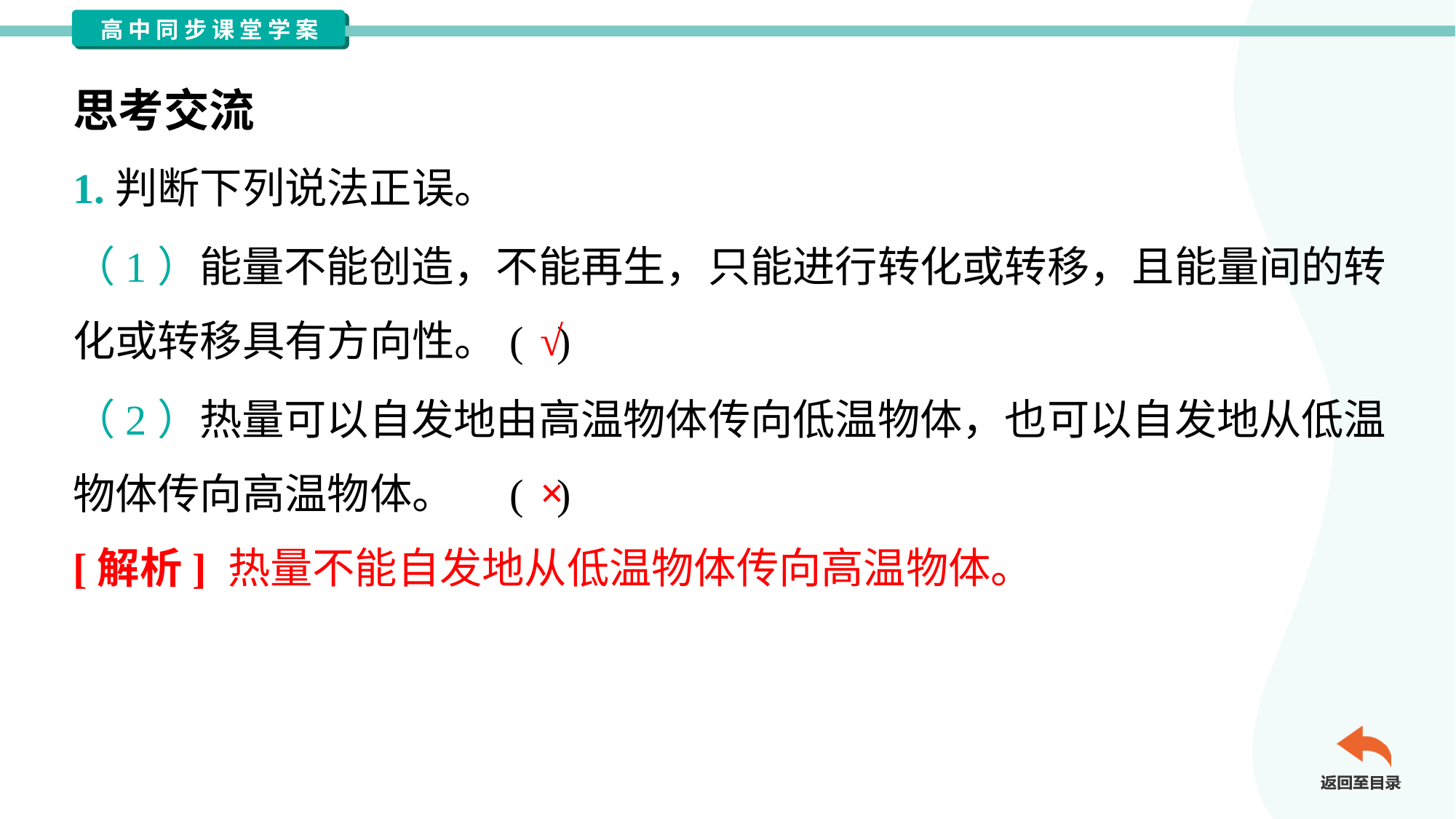

思考交流
1.判断下列说法正误。
（1）能量不能创造，不能再生，只能进行转化或转移，且能量间的转
化或转移具有方向性。	(   )
√
（2）热量可以自发地由高温物体传向低温物体，也可以自发地从低温
物体传向高温物体。	(   )
×
[解析] 热量不能自发地从低温物体传向高温物体。